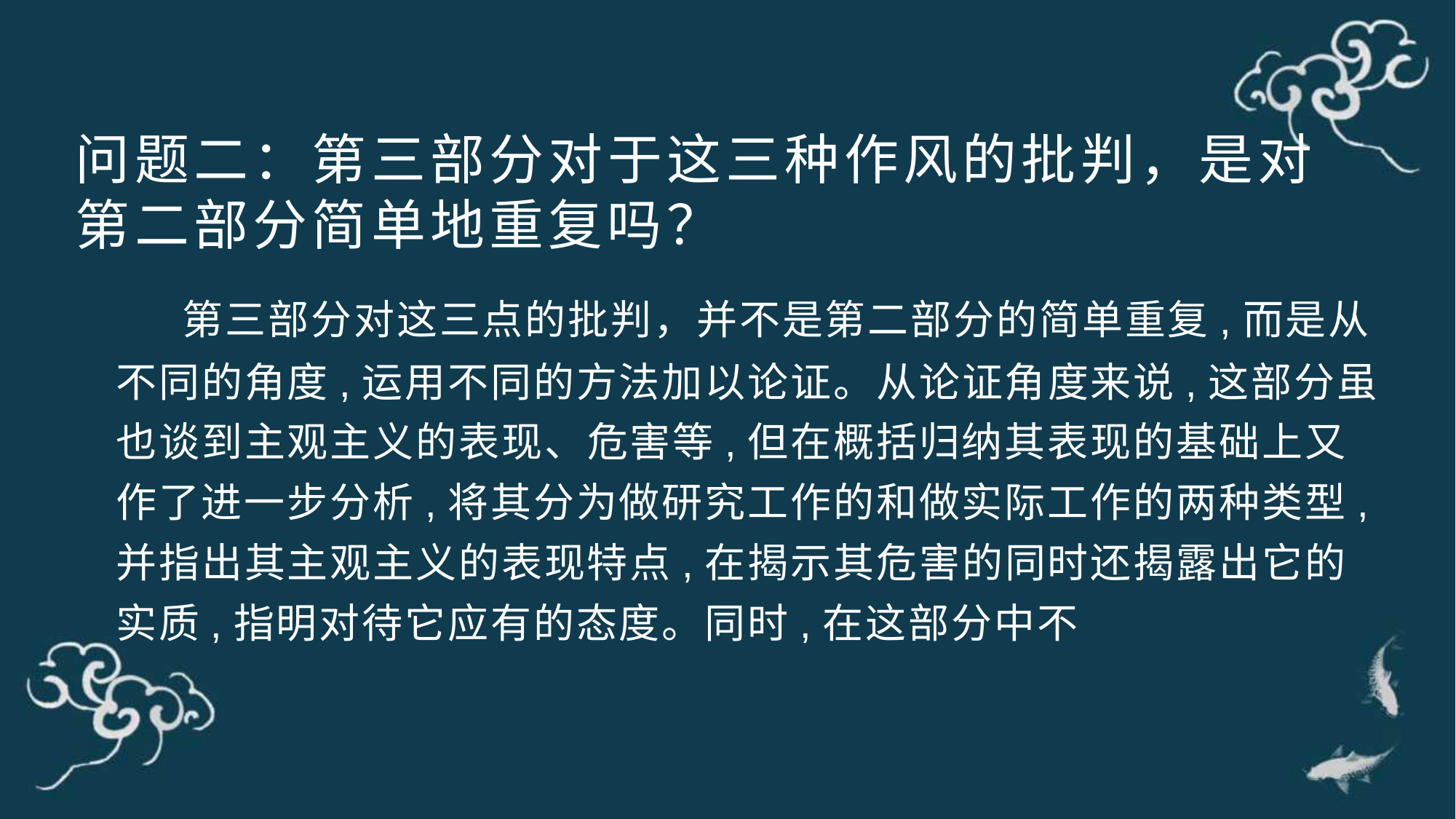

# 问题二：第三部分对于这三种作风的批判，是对第二部分简单地重复吗？
    第三部分对这三点的批判，并不是第二部分的简单重复,而是从不同的角度,运用不同的方法加以论证。从论证角度来说,这部分虽也谈到主观主义的表现、危害等,但在概括归纳其表现的基础上又作了进一步分析,将其分为做研究工作的和做实际工作的两种类型,并指出其主观主义的表现特点,在揭示其危害的同时还揭露出它的实质,指明对待它应有的态度。同时,在这部分中不